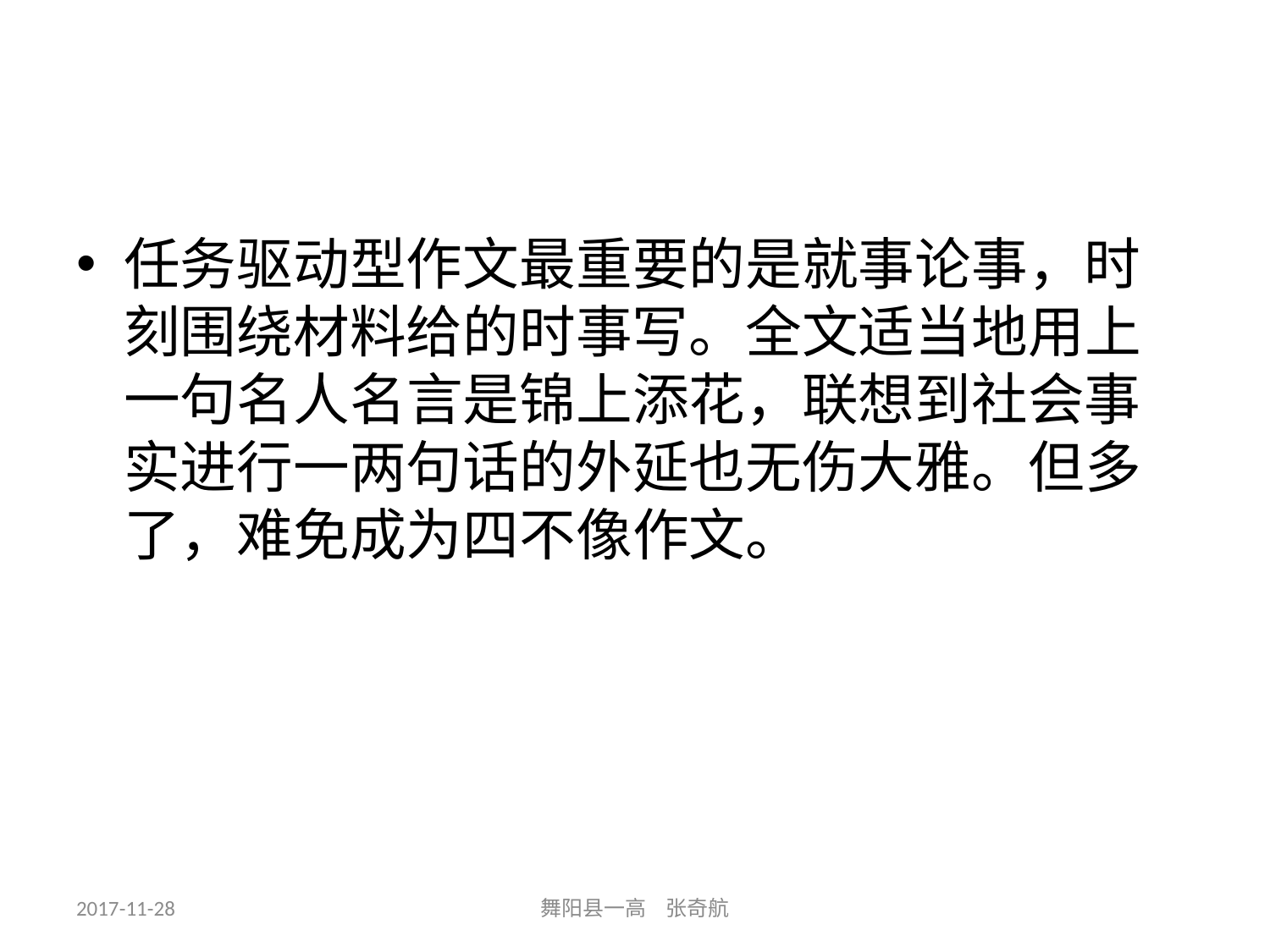

#
任务驱动型作文最重要的是就事论事，时刻围绕材料给的时事写。全文适当地用上一句名人名言是锦上添花，联想到社会事实进行一两句话的外延也无伤大雅。但多了，难免成为四不像作文。
2017-11-28
舞阳县一高   张奇航